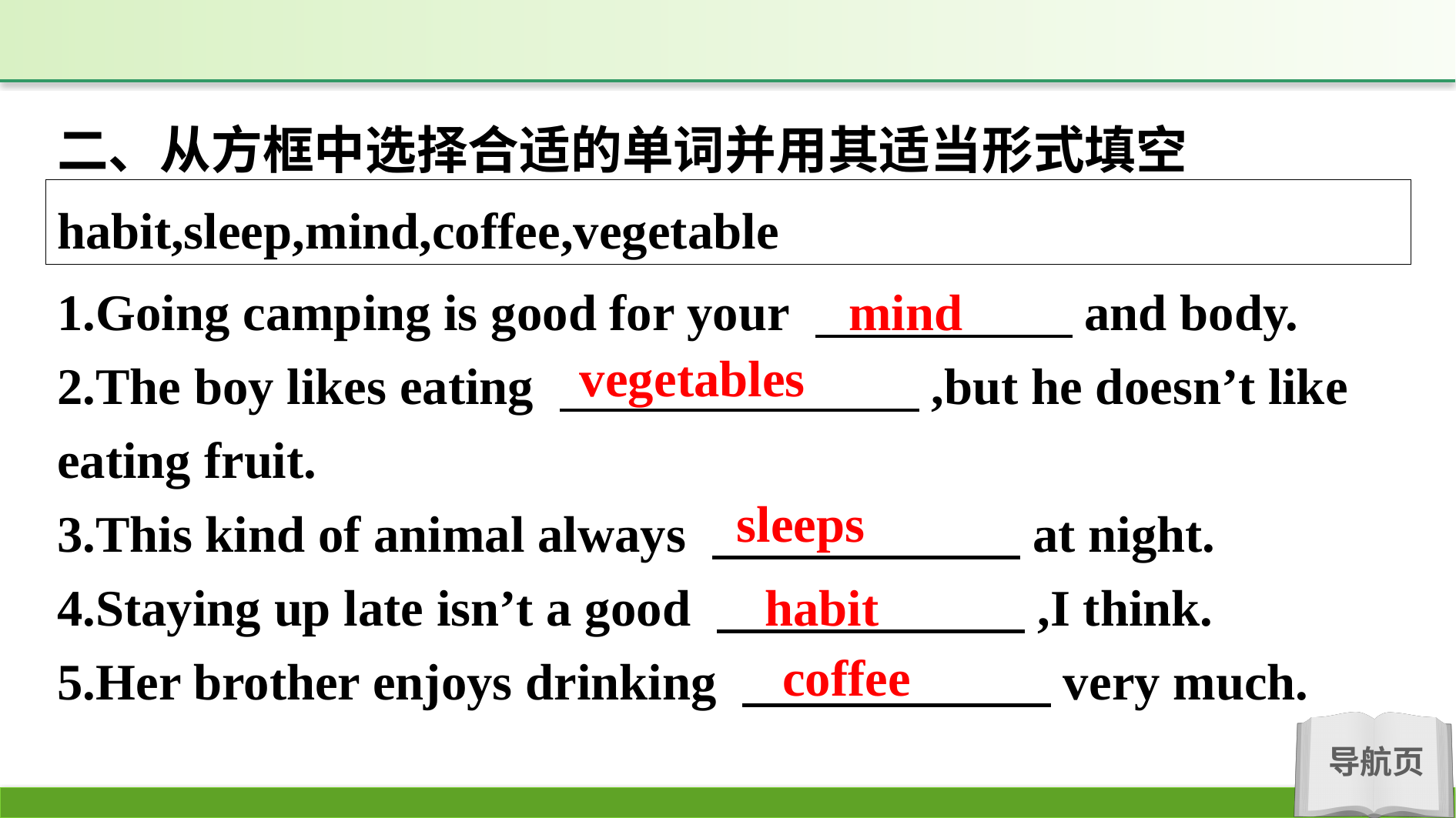

二、从方框中选择合适的单词并用其适当形式填空
habit,sleep,mind,coffee,vegetable
mind
1.Going camping is good for your 　　　　　and body.
2.The boy likes eating 　　　　　　　,but he doesn’t like eating fruit.
3.This kind of animal always 　　　　　　at night.
4.Staying up late isn’t a good 　　　　　　,I think.
5.Her brother enjoys drinking 　　　　　　very much.
vegetables
sleeps
habit
coffee